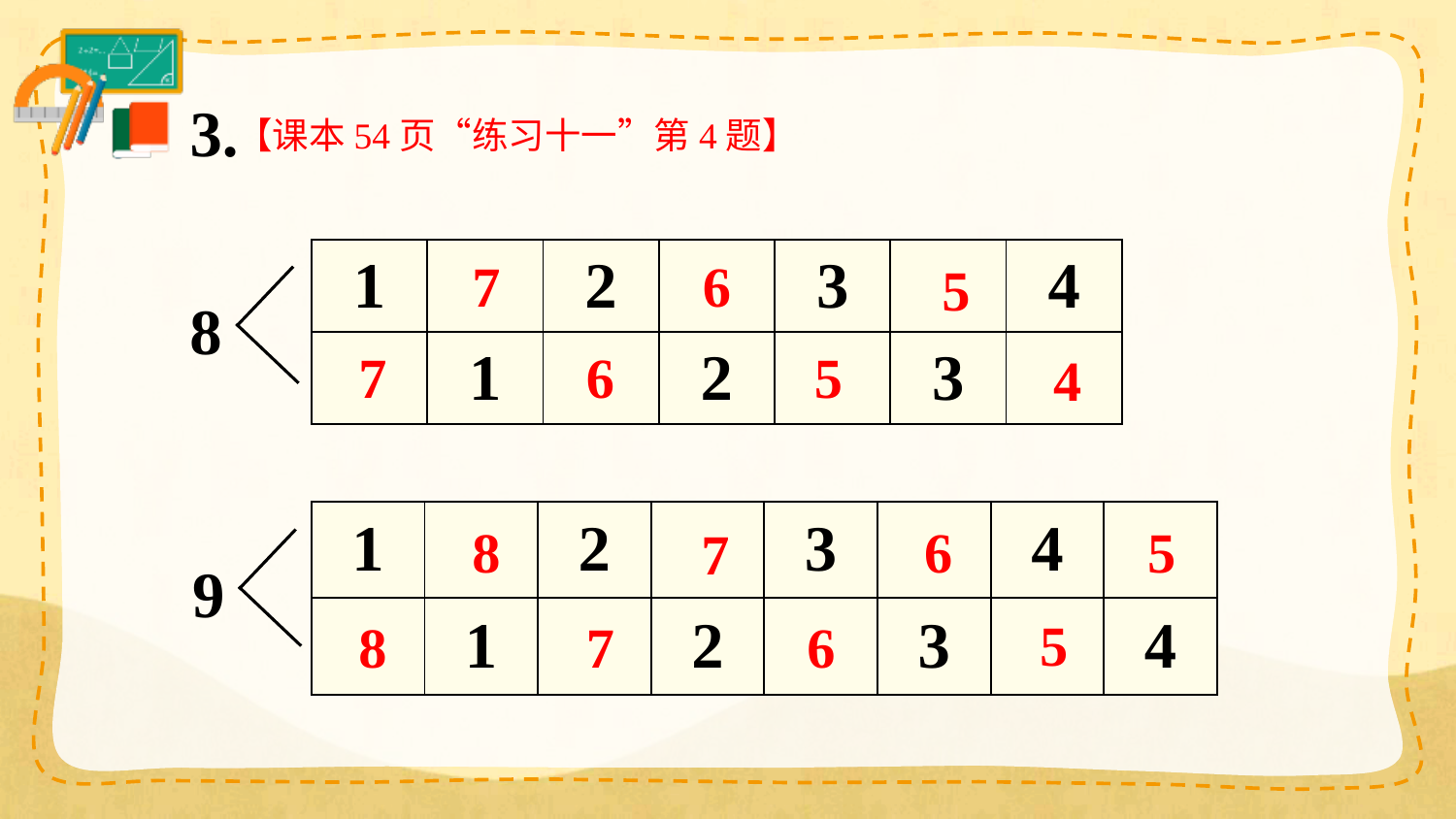

3.
【课本54页“练习十一”第4题】
| 1 |  | 2 |  | 3 |  | 4 |
| --- | --- | --- | --- | --- | --- | --- |
|  | 1 |  | 2 |  | 3 |  |
7
6
5
8
7
6
5
4
| 1 |  | 2 |  | 3 |  | 4 |  |
| --- | --- | --- | --- | --- | --- | --- | --- |
|  | 1 |  | 2 |  | 3 |  | 4 |
8
6
5
7
9
5
8
6
7